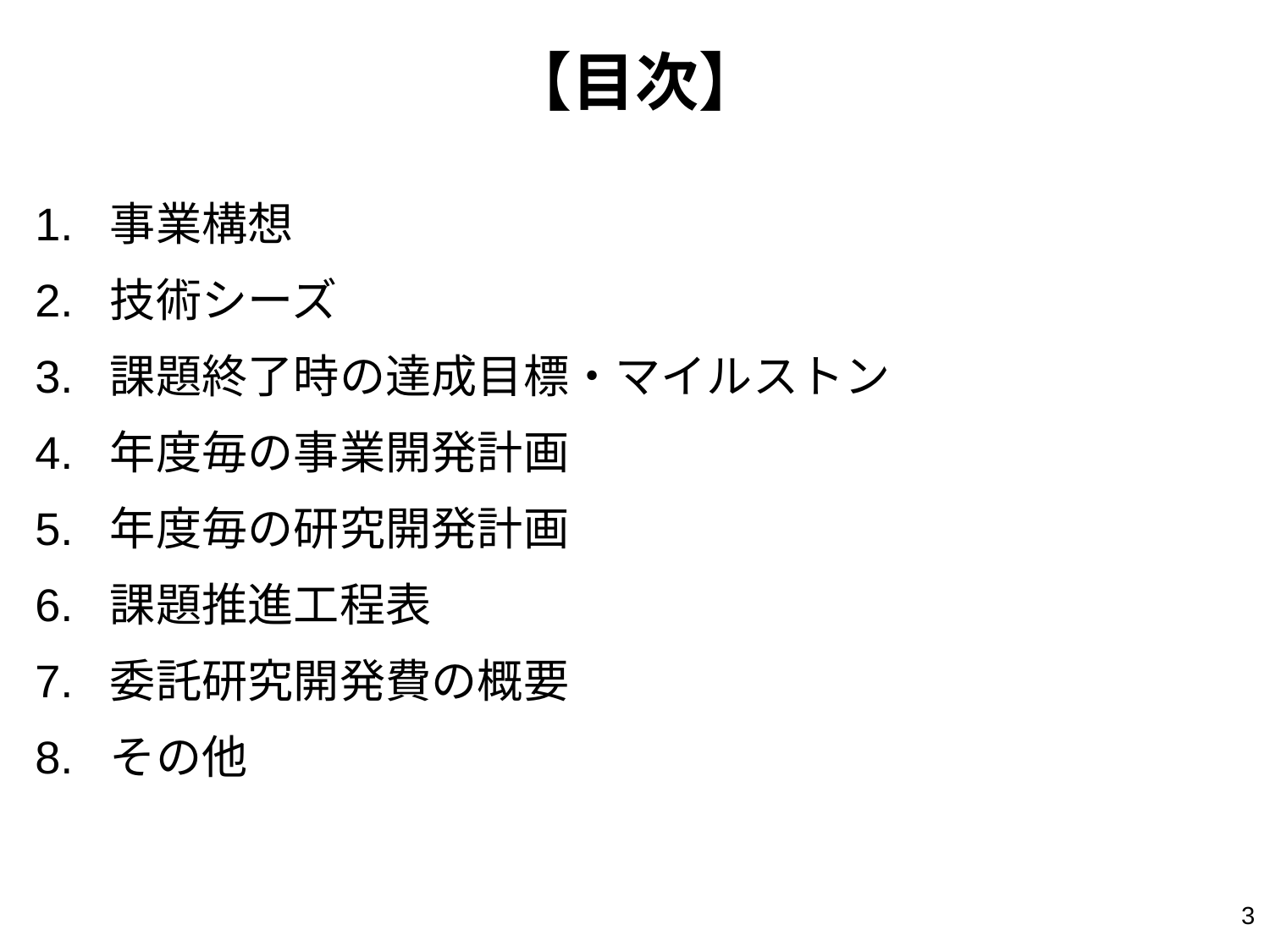

# 【目次】
事業構想
技術シーズ
課題終了時の達成目標・マイルストン
年度毎の事業開発計画
年度毎の研究開発計画
課題推進工程表
委託研究開発費の概要
その他
3